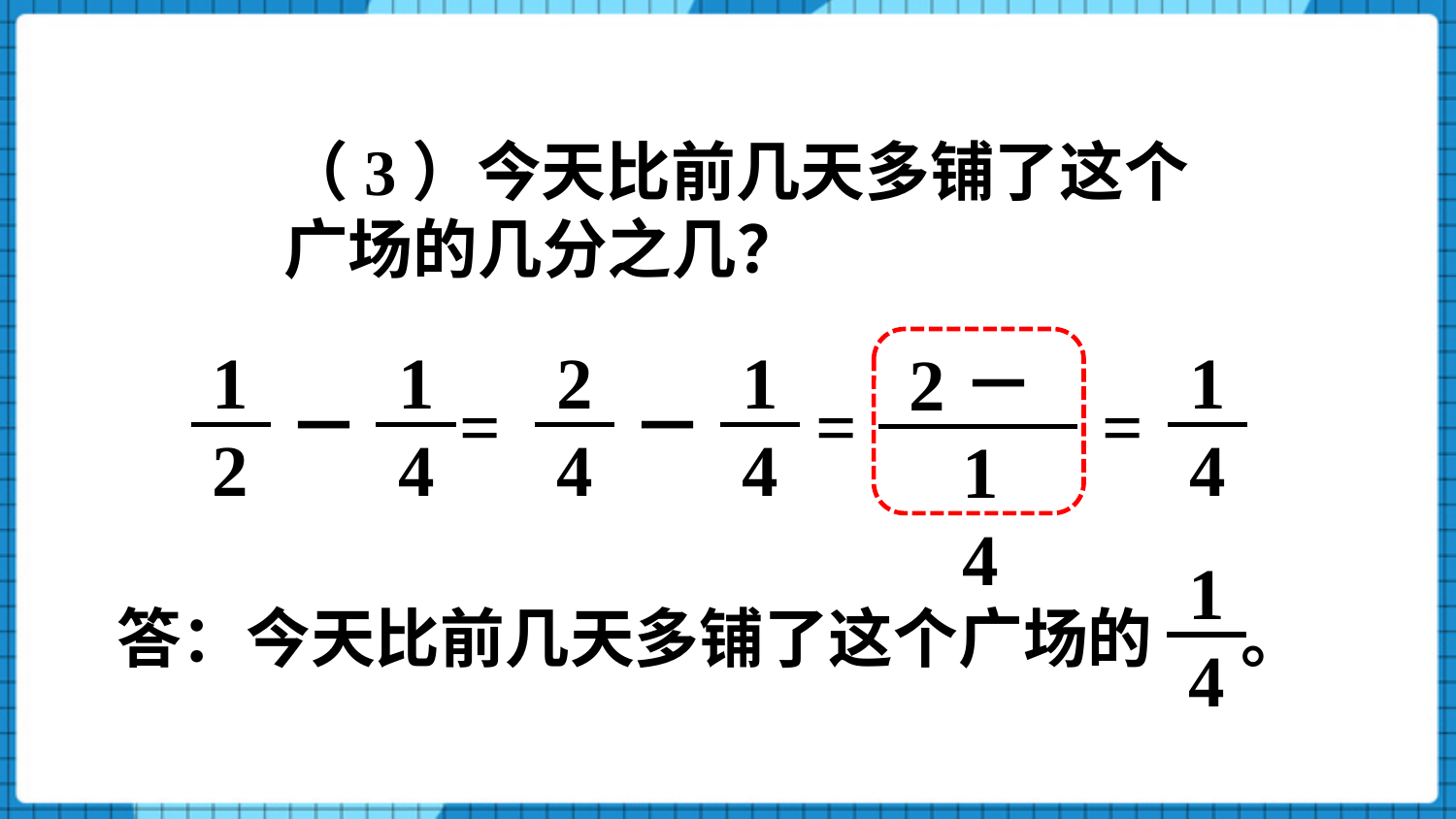

（3）今天比前几天多铺了这个广场的几分之几？
1
2
－
=
1
4
2
4
1
4
=
－

2－1
4
1
4
=
1
4
答：今天比前几天多铺了这个广场的      。